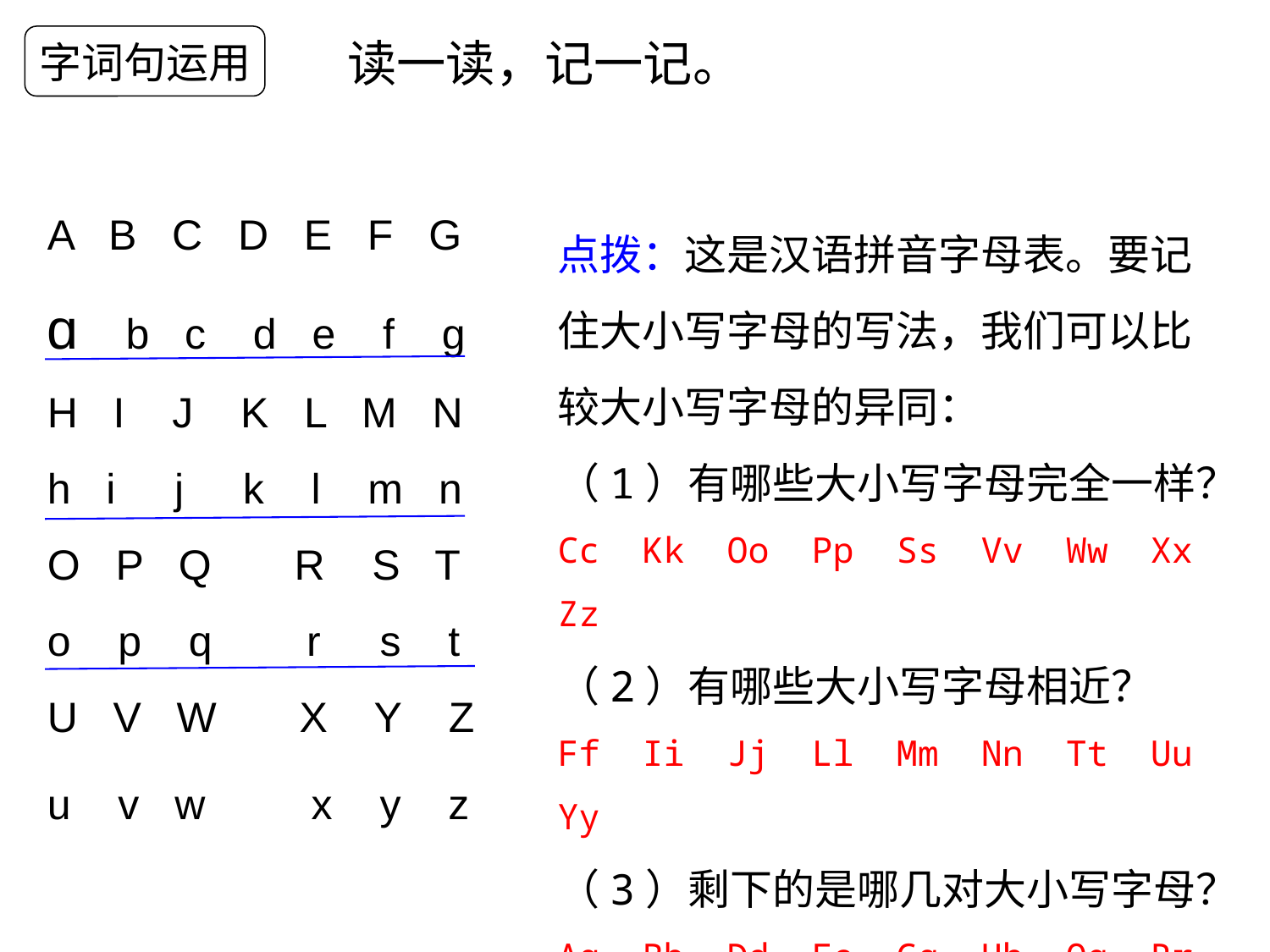

字词句运用
读一读，记一记。
A   B   C   D   E   F   G
ɑ    b   c    d   e    f    g
H   I    J    K   L   M   N
h   i     j     k    l    m   n
O   P   Q       R    S   T
o    p    q        r     s    t
U   V   W       X    Y    Z
u    v   w         x    y    z
点拨：这是汉语拼音字母表。要记住大小写字母的写法，我们可以比较大小写字母的异同：
（1）有哪些大小写字母完全一样？
Cc  Kk  Oo  Pp  Ss  Vv  Ww  Xx  Zz
（2）有哪些大小写字母相近？
Ff  Ii  Jj  Ll  Mm  Nn  Tt  Uu  Yy
（3）剩下的是哪几对大小写字母？
Aɑ  Bb  Dd  Ee  Gɡ  Hh  Qq  Rr